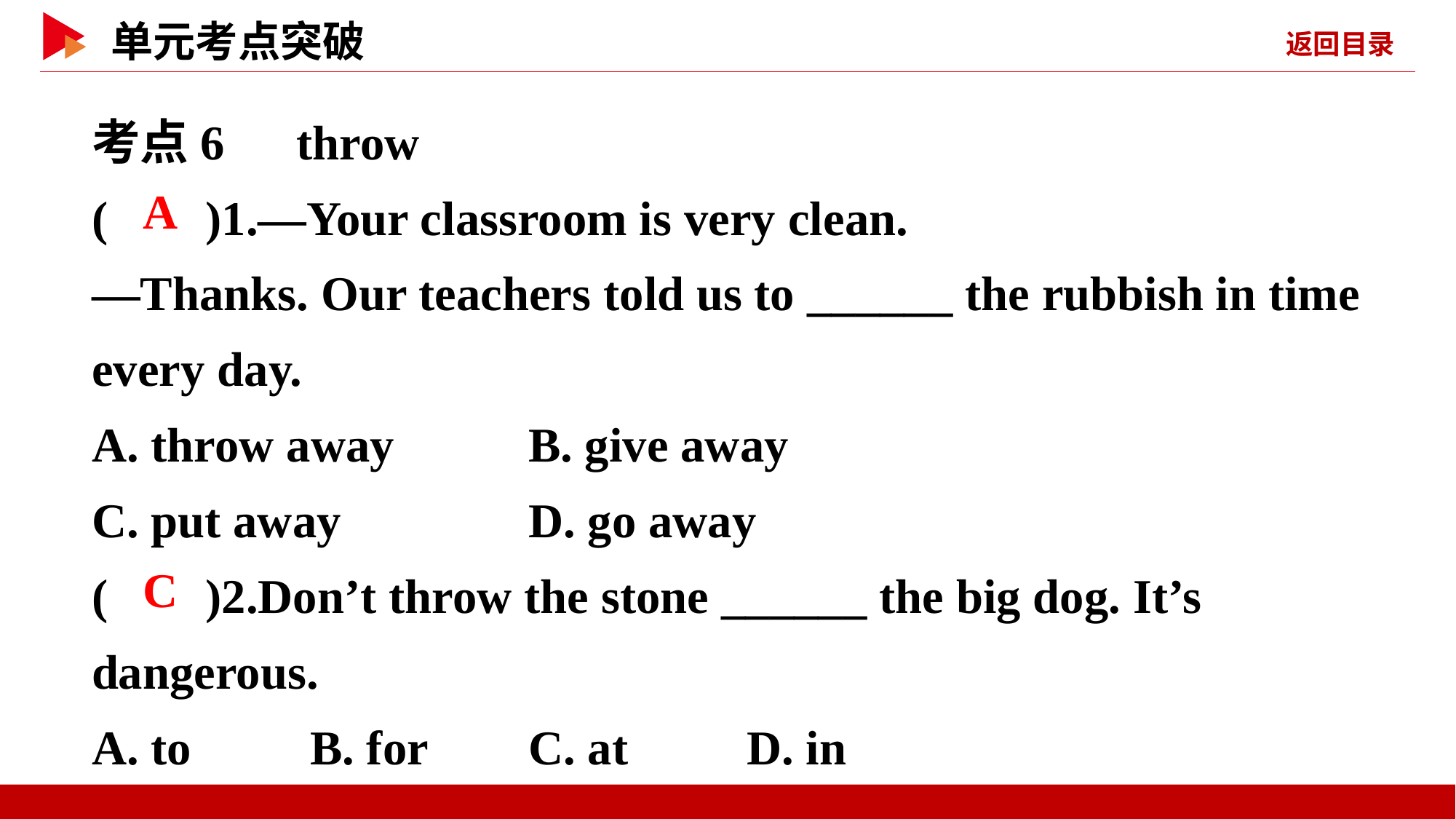

考点6　throw
(        )1.—Your classroom is very clean.
—Thanks. Our teachers told us to ______ the rubbish in time every day.
A. throw away		B. give away
C. put away		D. go away
(        )2.Don’t throw the stone ______ the big dog. It’s dangerous.
A. to		B. for	C. at 	D. in
   A
   C